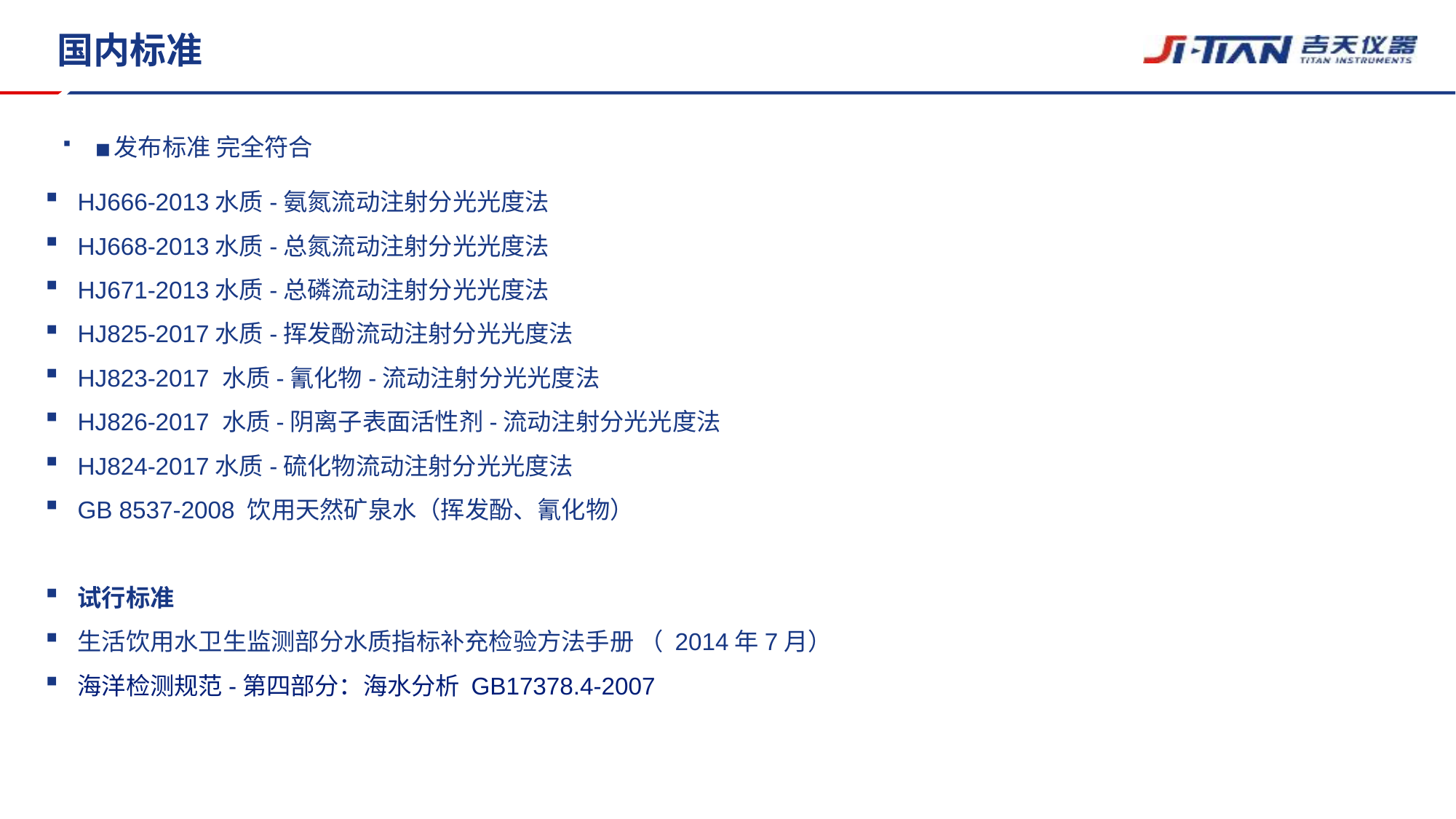

■发布标准 完全符合
# 国内标准
HJ666-2013水质-氨氮流动注射分光光度法
HJ668-2013水质-总氮流动注射分光光度法
HJ671-2013水质-总磷流动注射分光光度法
HJ825-2017水质-挥发酚流动注射分光光度法
HJ823-2017 水质-氰化物-流动注射分光光度法
HJ826-2017 水质-阴离子表面活性剂-流动注射分光光度法
HJ824-2017水质-硫化物流动注射分光光度法
GB 8537-2008 饮用天然矿泉水（挥发酚、氰化物）

试行标准
生活饮用水卫生监测部分水质指标补充检验方法手册 （ 2014年7月）
海洋检测规范-第四部分：海水分析 GB17378.4-2007